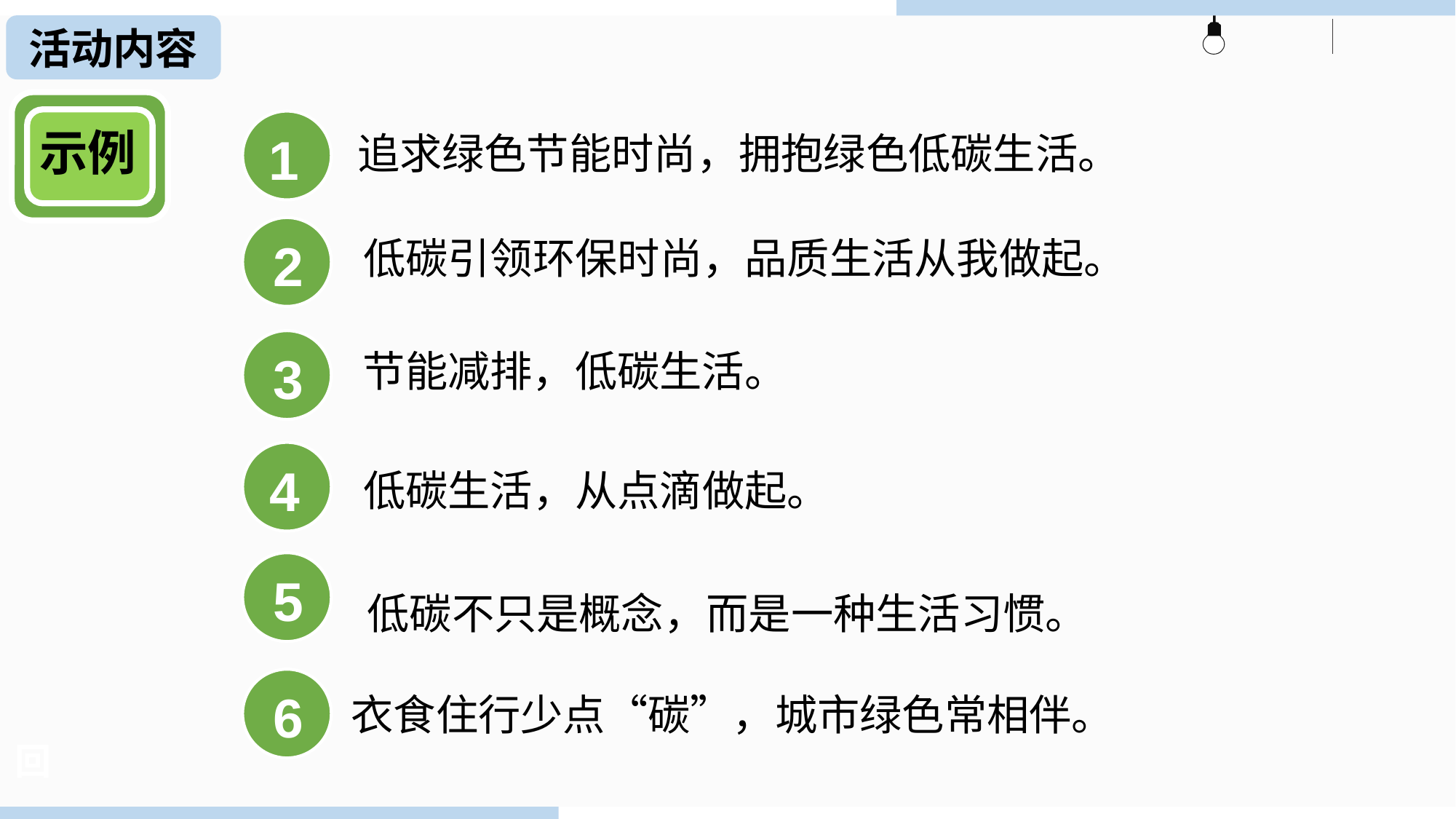

活动内容

示例
1
追求绿色节能时尚，拥抱绿色低碳生活。

2
低碳引领环保时尚，品质生活从我做起。

3
节能减排，低碳生活。

4
低碳生活，从点滴做起。

低碳不只是概念，而是一种生活习惯。
5

6
衣食住行少点“碳”，城市绿色常相伴。
回